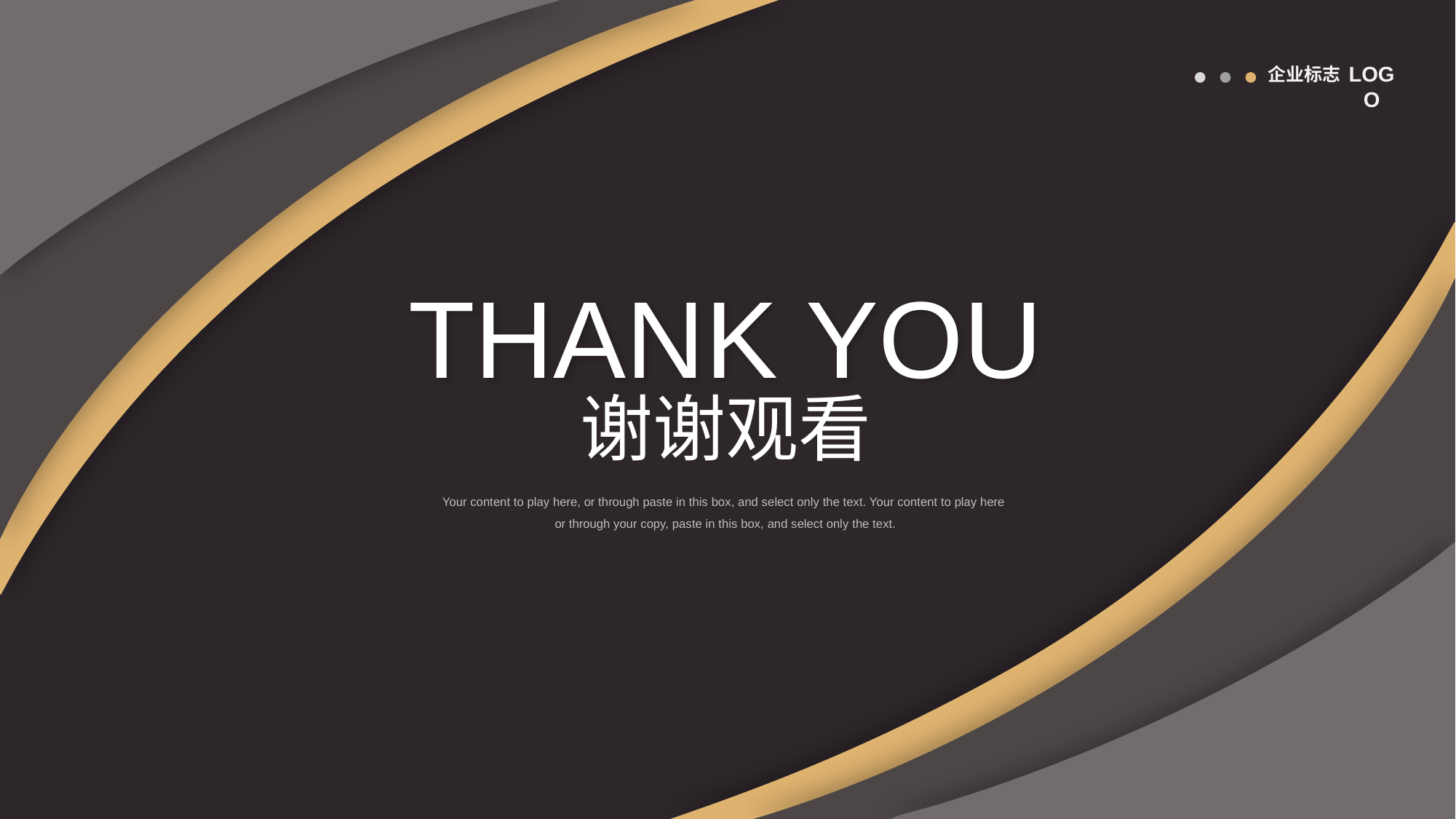

LOGO
企业标志

THANK YOU
谢谢观看
Your content to play here, or through paste in this box, and select only the text. Your content to play here
or through your copy, paste in this box, and select only the text.